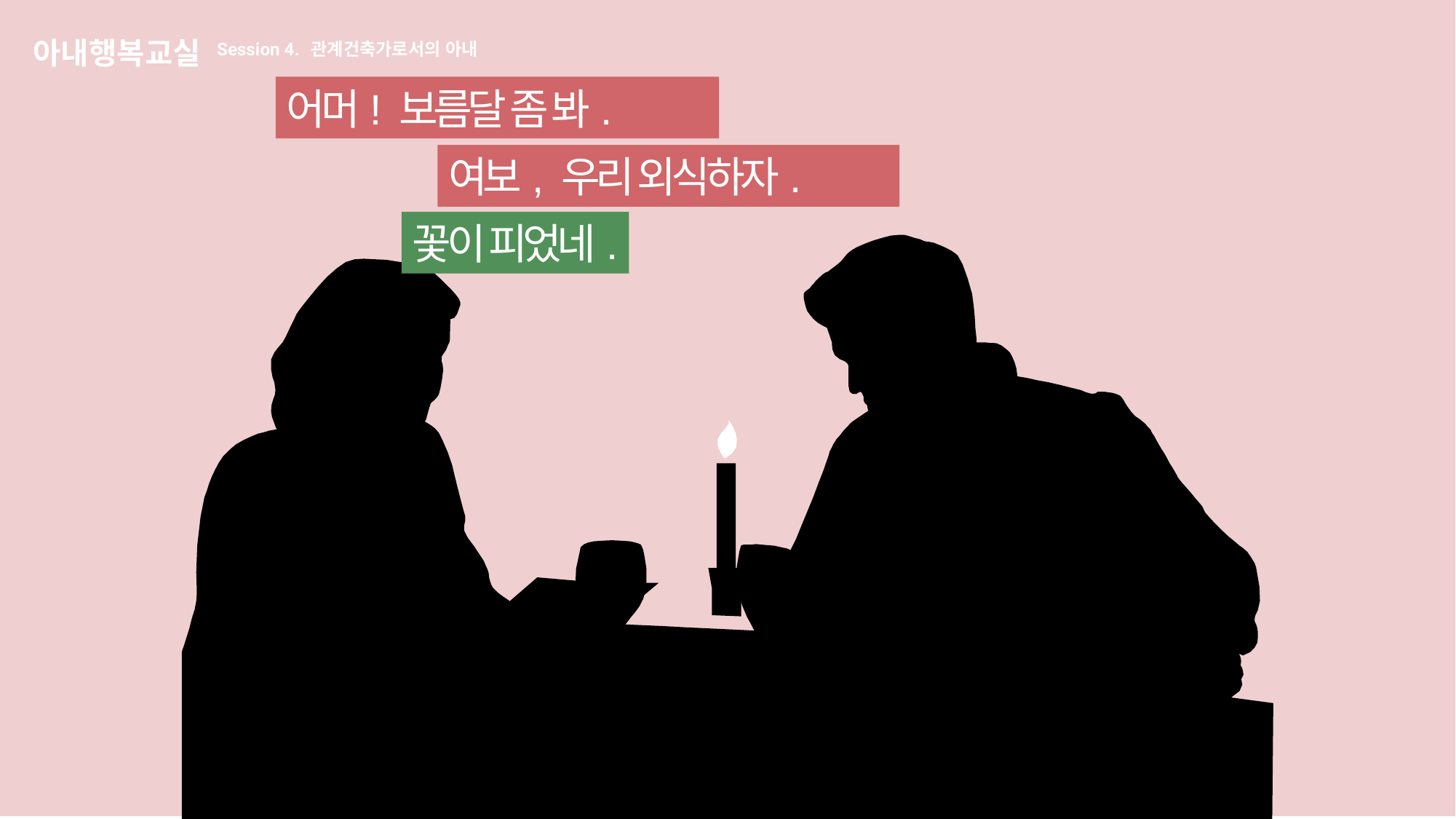

아내행복교실 Session 4. 관계건축가로서의 아내

어머! 보름달 좀 봐.
여보, 우리 외식하자.
꽃이 피었네.